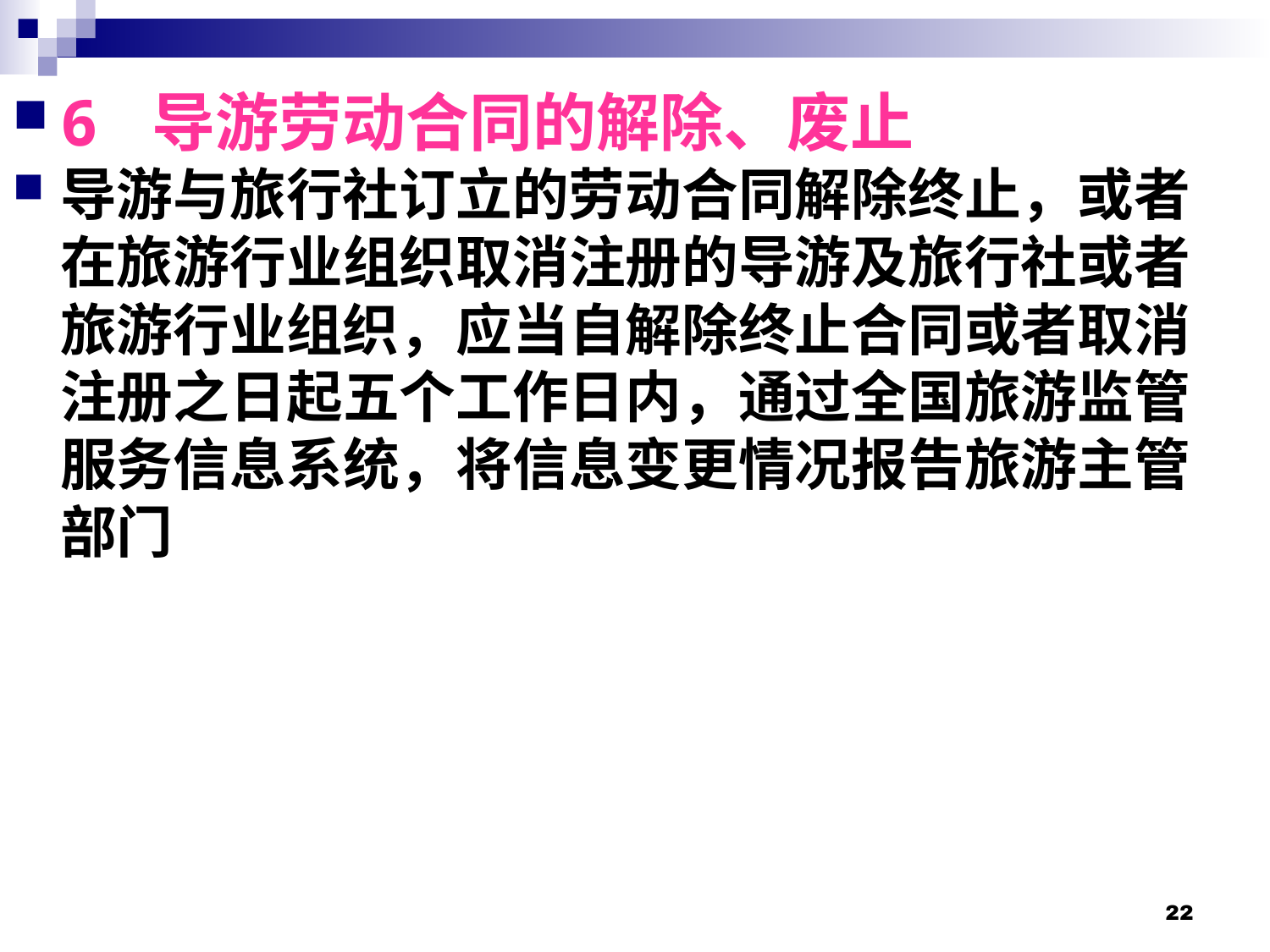

6 导游劳动合同的解除、废止
导游与旅行社订立的劳动合同解除终止，或者在旅游行业组织取消注册的导游及旅行社或者旅游行业组织，应当自解除终止合同或者取消注册之日起五个工作日内，通过全国旅游监管服务信息系统，将信息变更情况报告旅游主管部门
22